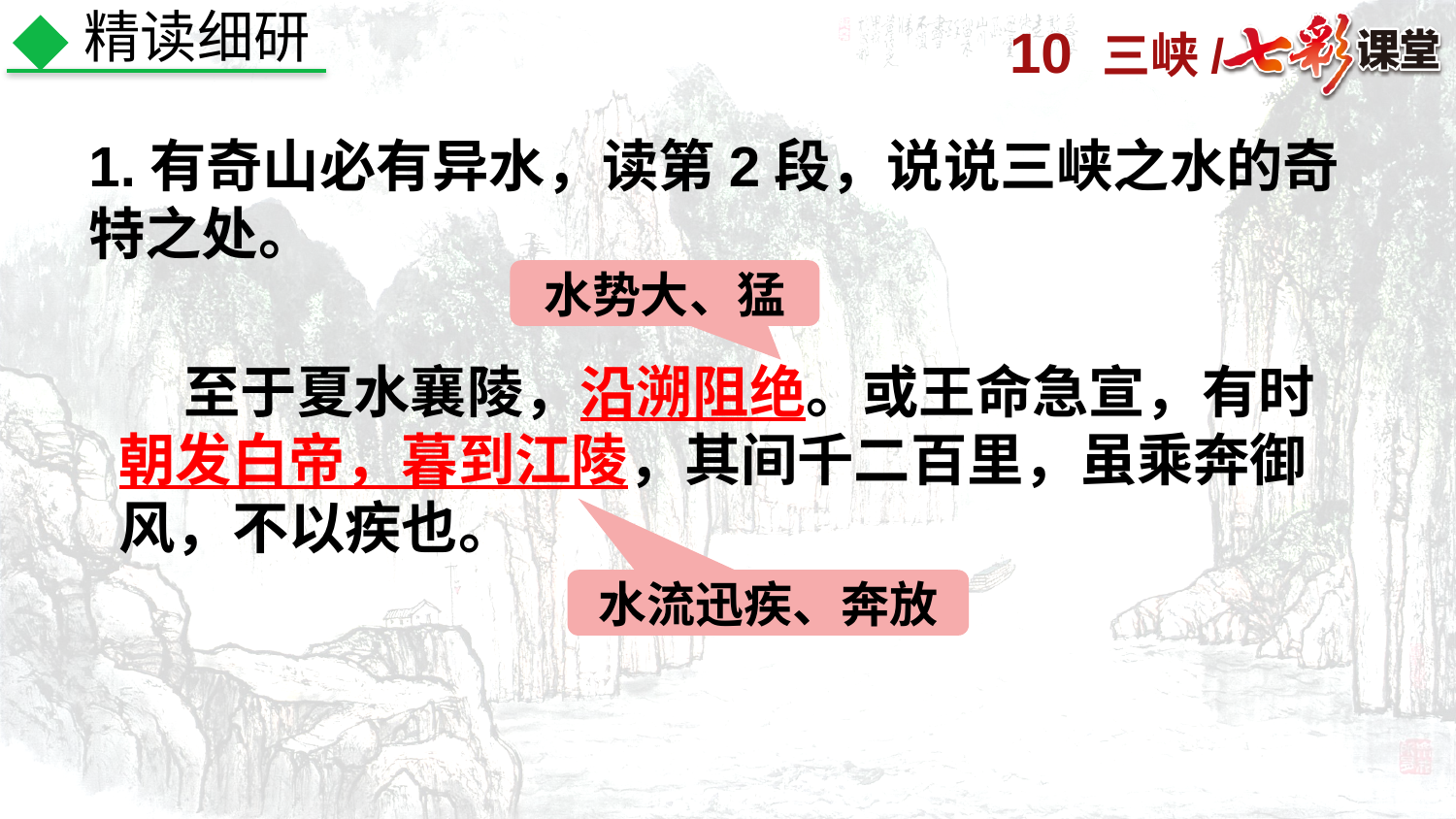

精读细研

1.有奇山必有异水，读第2段，说说三峡之水的奇特之处。
水势大、猛
    至于夏水襄陵，沿溯阻绝。或王命急宣，有时朝发白帝，暮到江陵，其间千二百里，虽乘奔御风，不以疾也。
水流迅疾、奔放